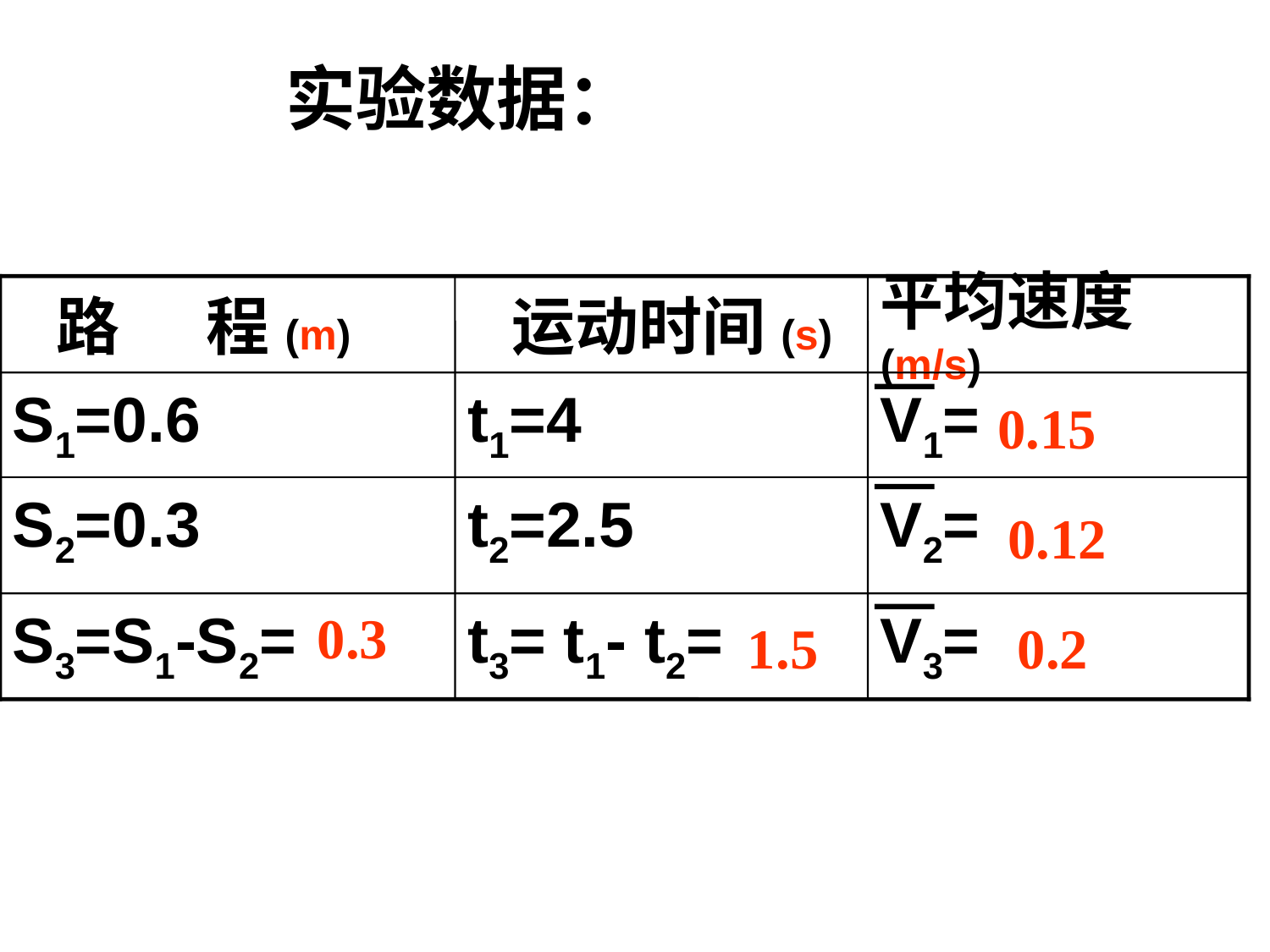

实验数据：
  路      程(m)

  运动时间(s)

平均速度(m/s)

S1=0.6

t1=4
V1=
S2=0.3

t2=2.5
V2=
S3=S1-S2=

t3= t1- t2=
V3=

0.15
0.12
0.3
1.5
0.2